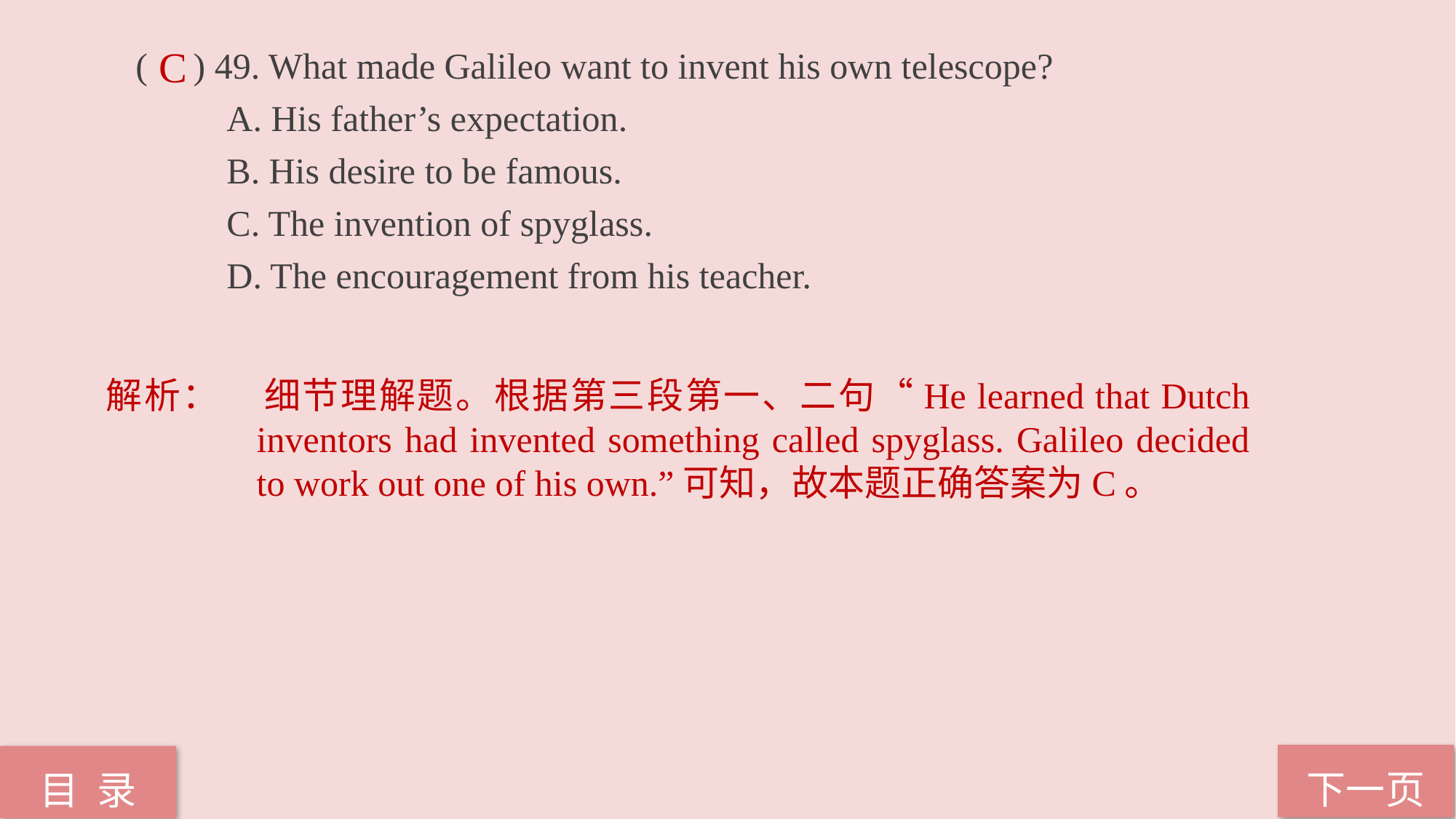

(     ) 49. What made Galileo want to invent his own telescope?
          A. His father’s expectation.
          B. His desire to be famous.
          C. The invention of spyglass.
          D. The encouragement from his teacher.
C
解析：	细节理解题。根据第三段第一、二句“He learned that Dutch inventors had invented something called spyglass. Galileo decided to work out one of his own.”可知，故本题正确答案为C。